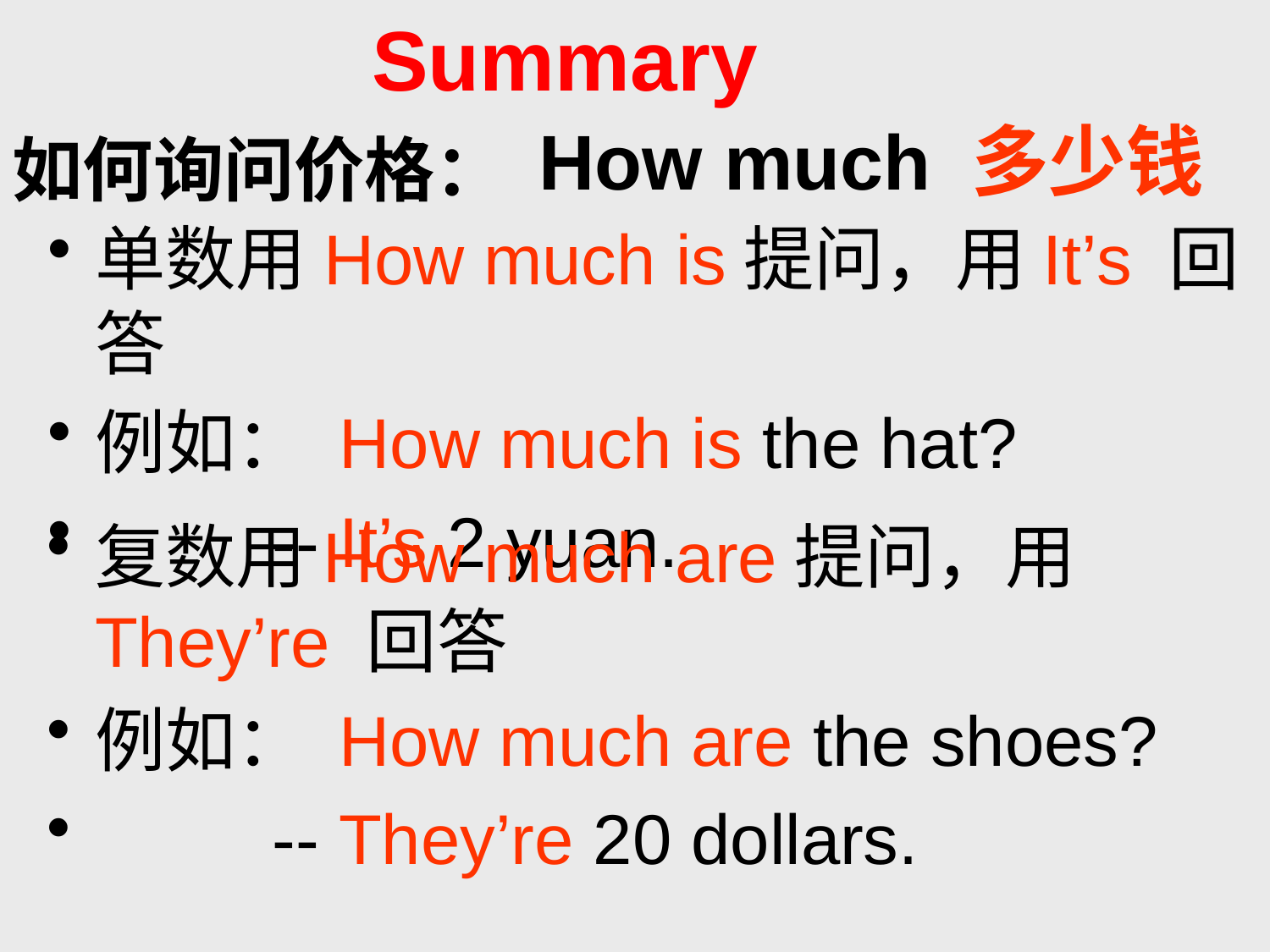

Summary
# How much 多少钱
如何询问价格：
单数用How much is提问，用It’s 回答
例如： How much is the hat?
         -- It’s 2 yuan.

复数用How much are提问，用They’re 回答
例如： How much are the shoes?
         -- They’re 20 dollars.